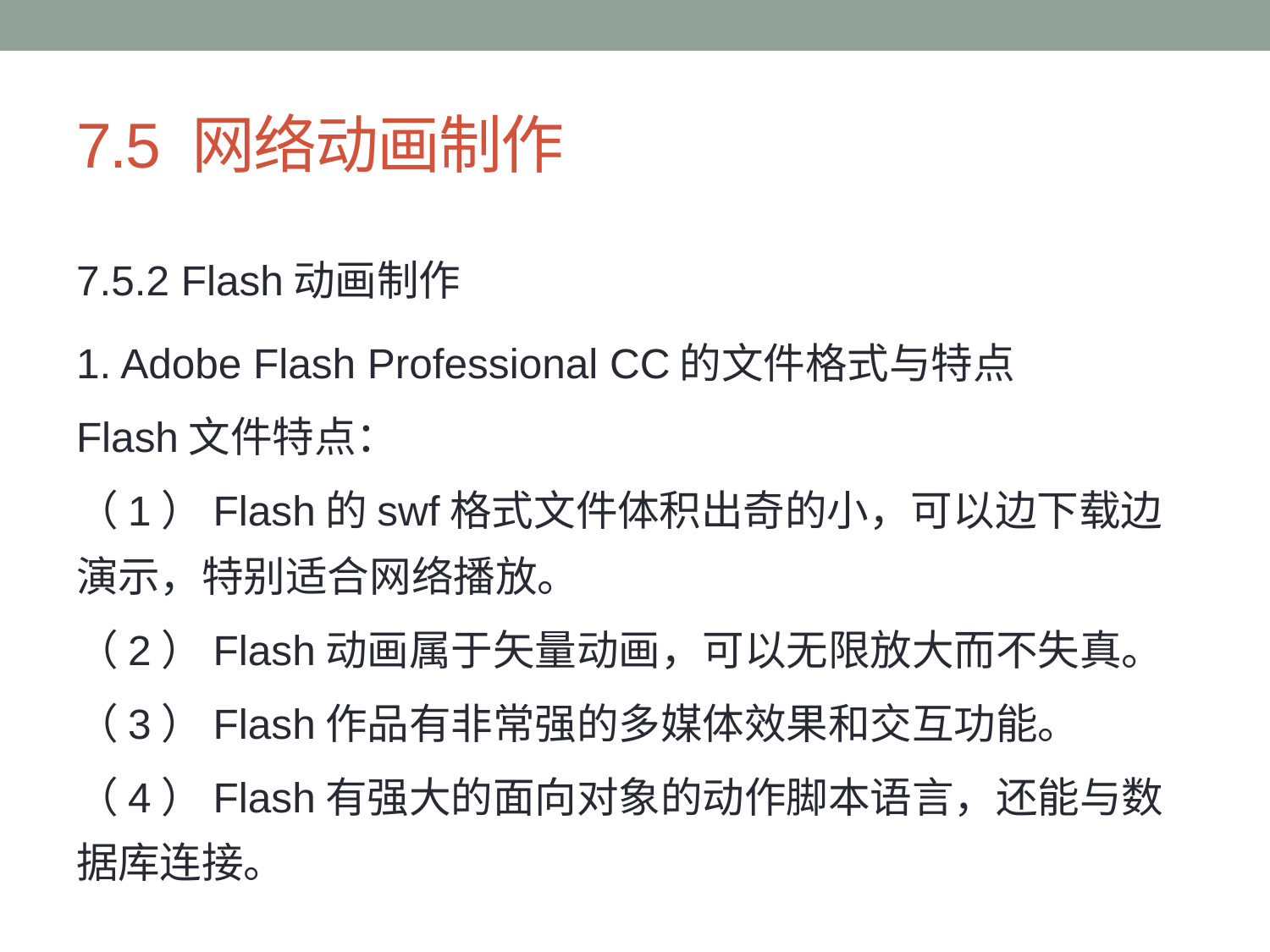

# 7.5 网络动画制作
7.5.2 Flash动画制作
1. Adobe Flash Professional CC的文件格式与特点
Flash文件特点：
（1）Flash的swf格式文件体积出奇的小，可以边下载边演示，特别适合网络播放。
（2）Flash动画属于矢量动画，可以无限放大而不失真。
（3）Flash作品有非常强的多媒体效果和交互功能。
（4）Flash有强大的面向对象的动作脚本语言，还能与数据库连接。